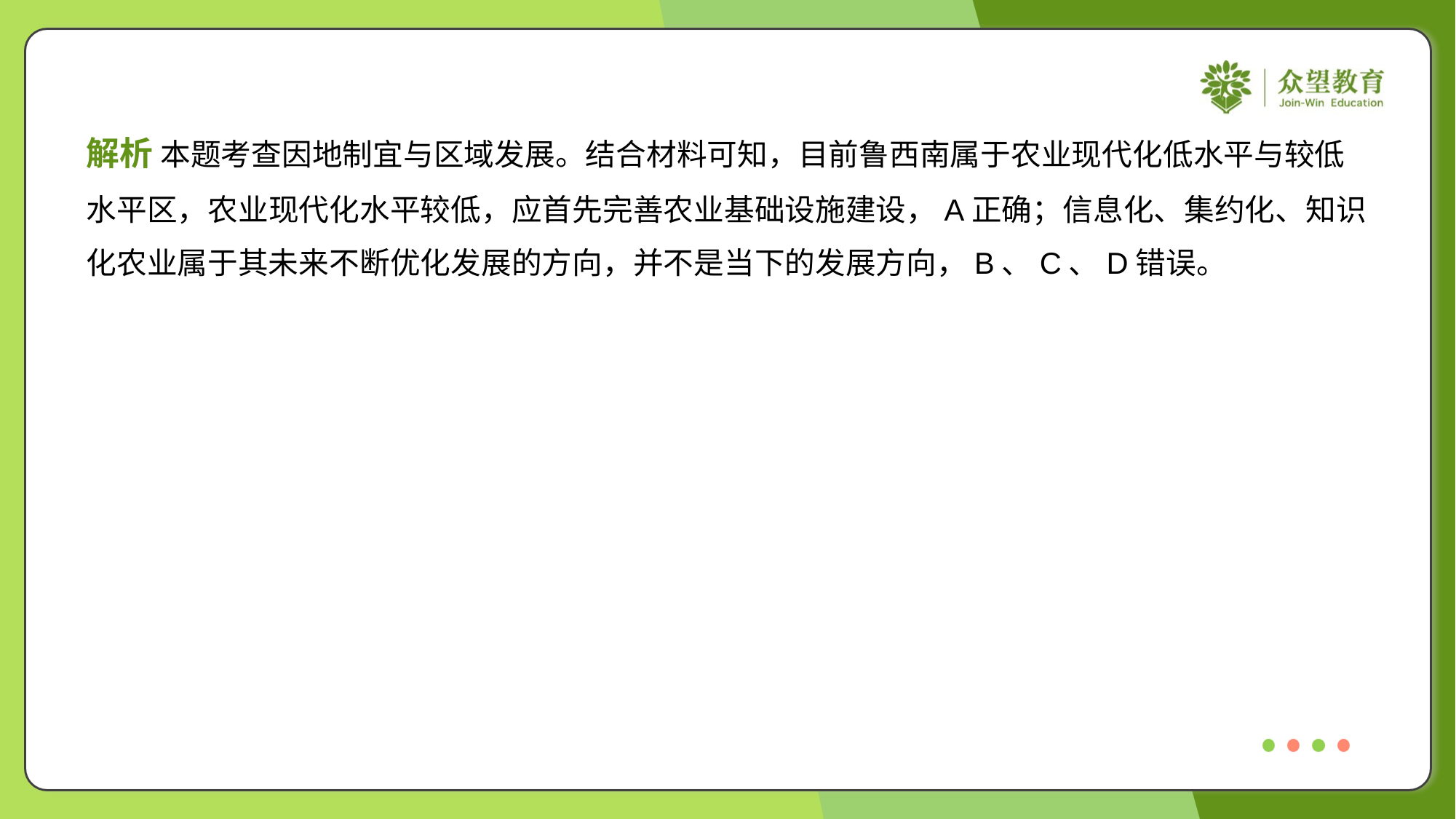

解析 本题考查因地制宜与区域发展。结合材料可知，目前鲁西南属于农业现代化低水平与较低
水平区，农业现代化水平较低，应首先完善农业基础设施建设，A正确；信息化、集约化、知识
化农业属于其未来不断优化发展的方向，并不是当下的发展方向，B、C、D错误。